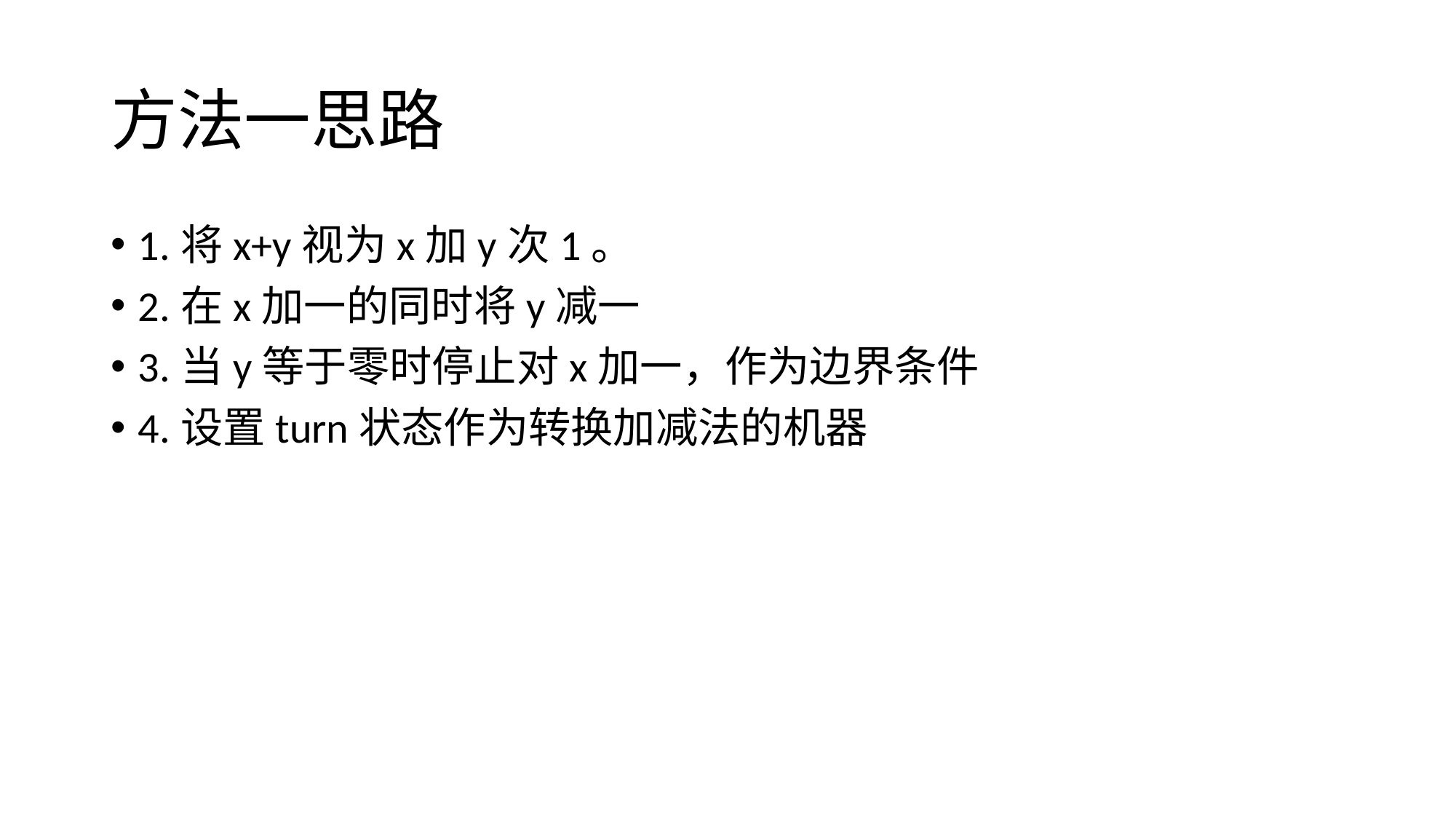

# 方法一思路
1.将x+y视为x加y次1。
2.在x加一的同时将y减一
3.当y等于零时停止对x加一，作为边界条件
4.设置turn状态作为转换加减法的机器